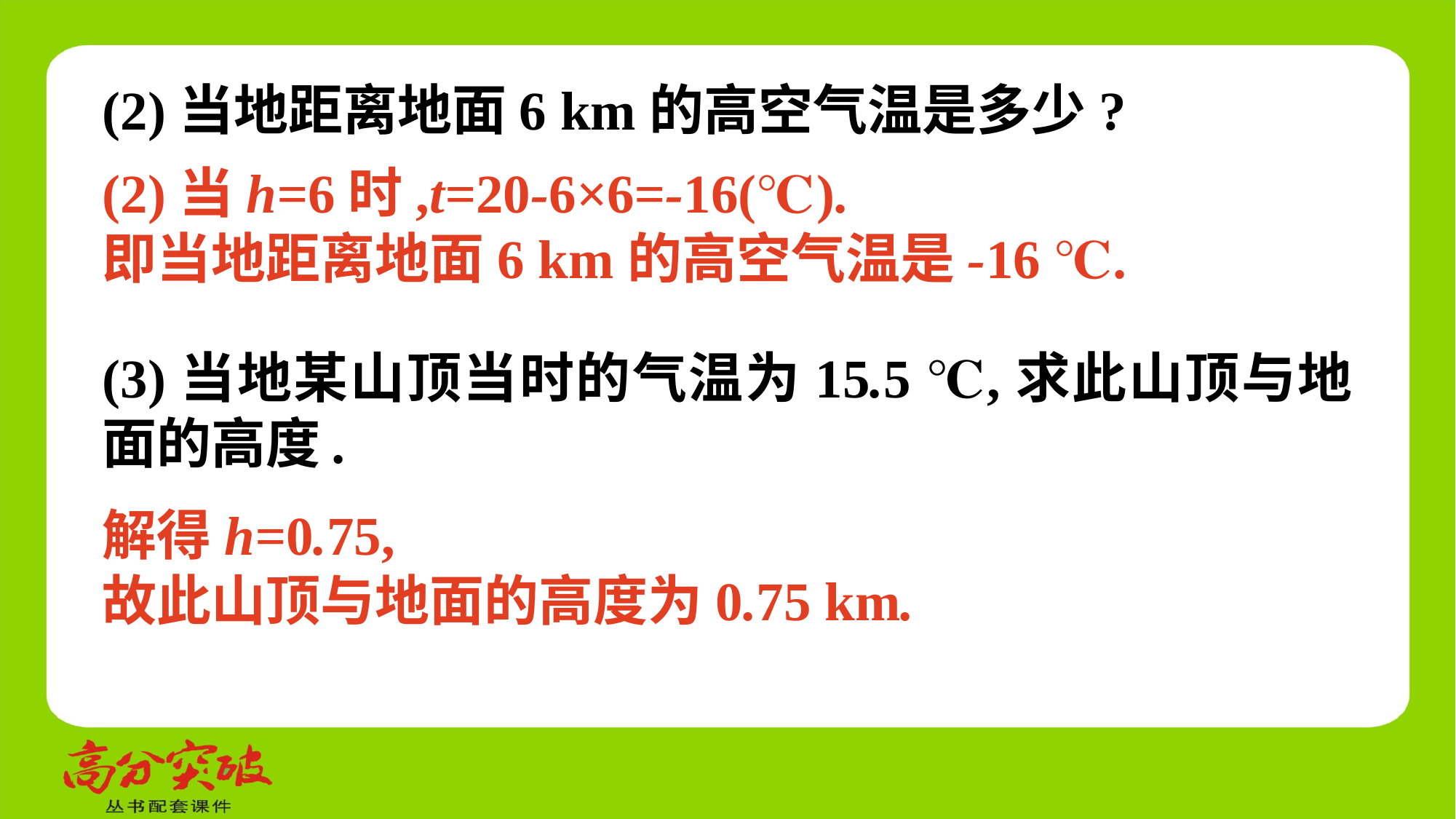

(2)当地距离地面6 km的高空气温是多少?
(2)当h=6时,t=20-6×6=-16(℃).
即当地距离地面6 km的高空气温是-16 ℃.
(3)当地某山顶当时的气温为15.5 ℃,求此山顶与地面的高度.
解得h=0.75,
故此山顶与地面的高度为0.75 km.